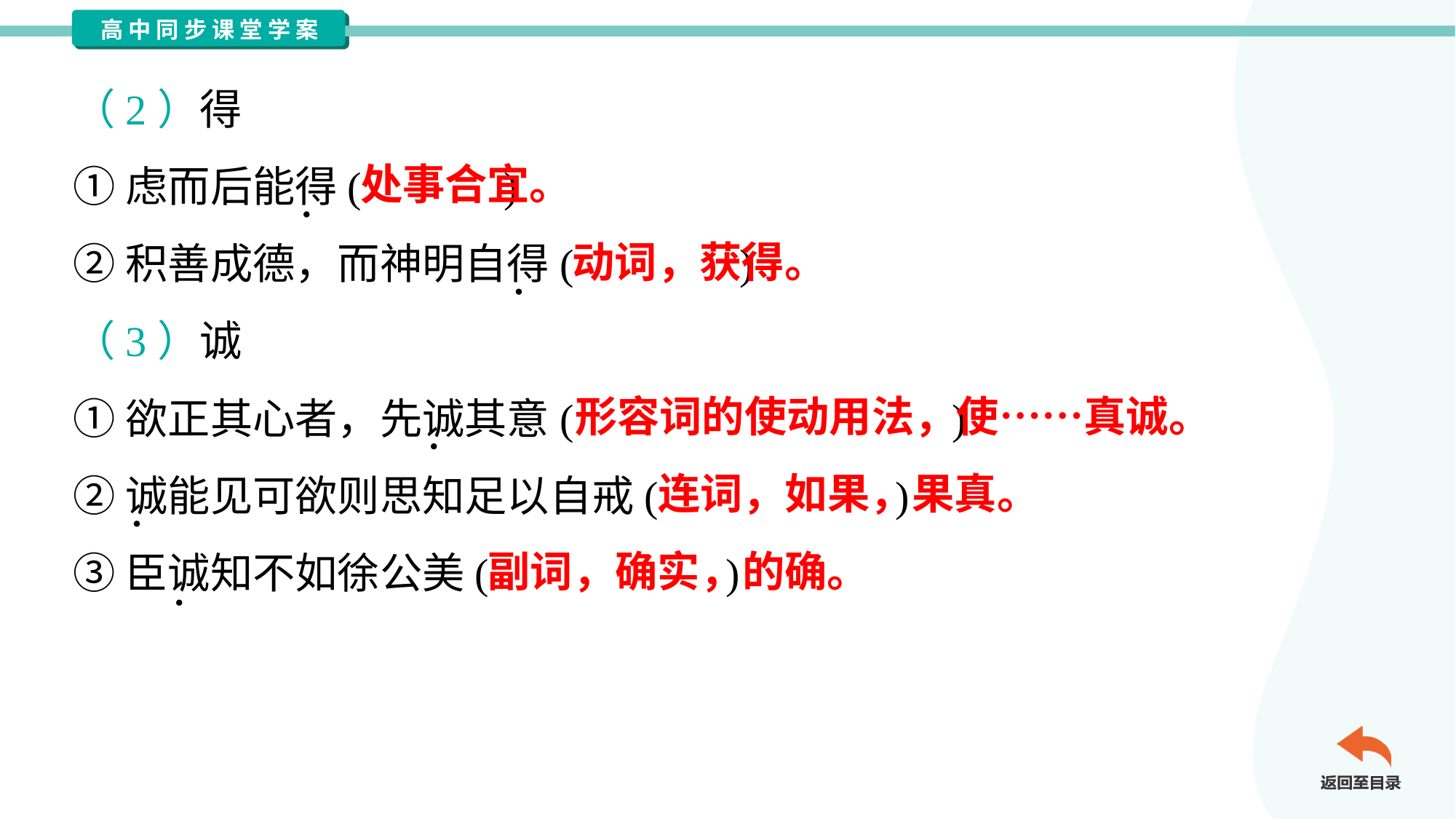

（2）得
①虑而后能得(            )
②积善成德，而神明自得(              )
（3）诚
①欲正其心者，先诚其意(                                )
②诚能见可欲则思知足以自戒(                    )
③臣诚知不如徐公美(                    )
处事合宜。
动词，获得。

形容词的使动用法，使……真诚。
连词，如果，果真。

副词，确实，的确。